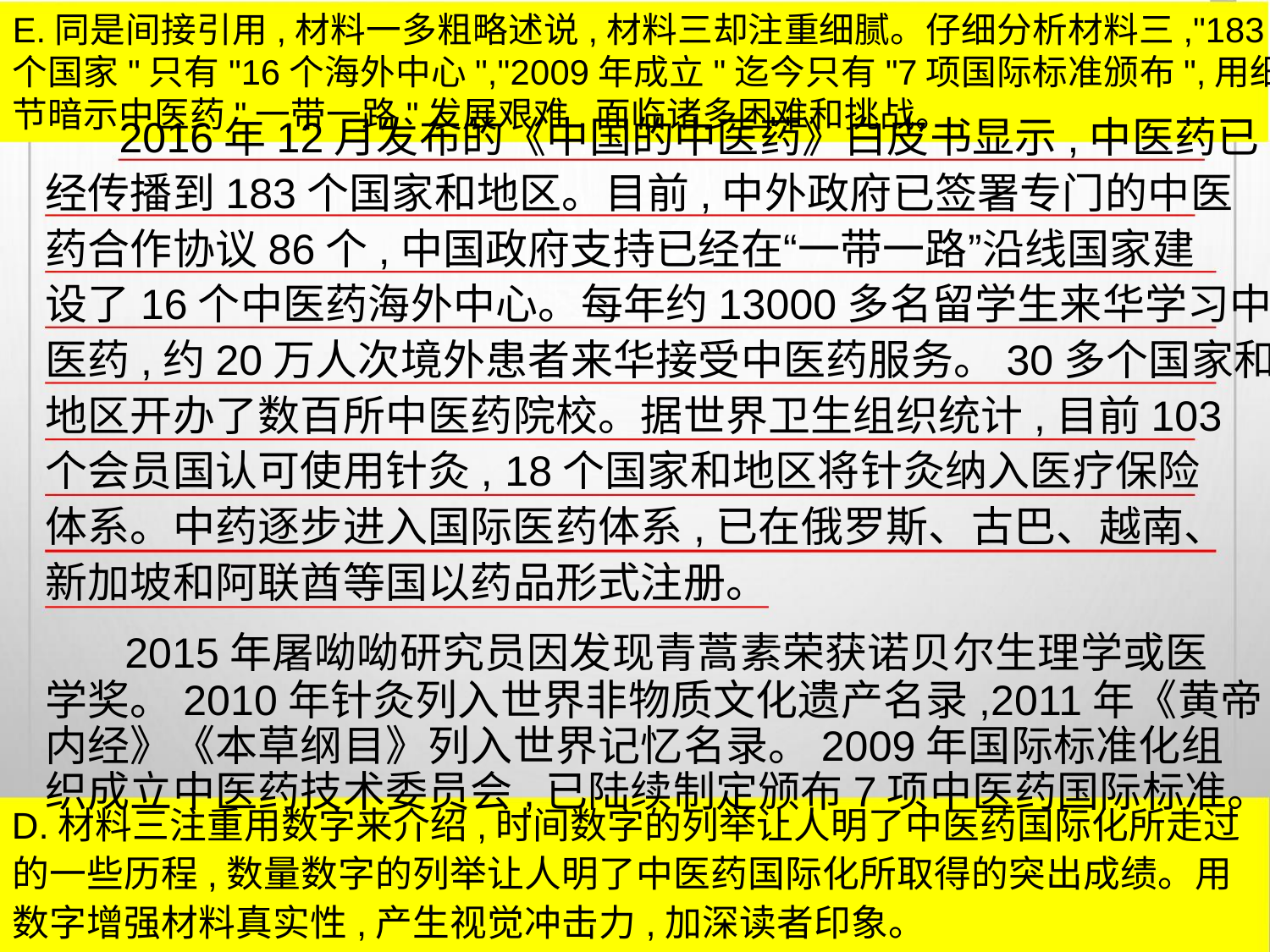

E.同是间接引用,材料一多粗略述说,材料三却注重细腻。仔细分析材料三,"183
个国家"只有"16个海外中心","2009年成立"迄今只有"7项国际标准颁布",用细
节暗示中医药"一带一路"发展艰难,面临诸多困难和挑战。
2016年12月发布的《中国的中医药》白皮书显示,中医药已
经传播到183个国家和地区。目前,中外政府已签署专门的中医
药合作协议86个,中国政府支持已经在“一带一路”沿线国家建
设了16个中医药海外中心。每年约13000多名留学生来华学习中
医药,约20万人次境外患者来华接受中医药服务。30多个国家和
地区开办了数百所中医药院校。据世界卫生组织统计,目前103
个会员国认可使用针灸, 18个国家和地区将针灸纳入医疗保险
体系。中药逐步进入国际医药体系,已在俄罗斯、古巴、越南、
新加坡和阿联酋等国以药品形式注册。
2015年屠呦呦研究员因发现青蒿素荣获诺贝尔生理学或医
学奖。2010年针灸列入世界非物质文化遗产名录,2011年《黄帝
内经》《本草纲目》列入世界记忆名录。2009年国际标准化组
织成立中医药技术委员会,已陆续制定颁布7项中医药国际标准。
D.材料三注重用数字来介绍,时间数字的列举让人明了中医药国际化所走过
的一些历程,数量数字的列举让人明了中医药国际化所取得的突出成绩。用
数字增强材料真实性,产生视觉冲击力,加深读者印象。